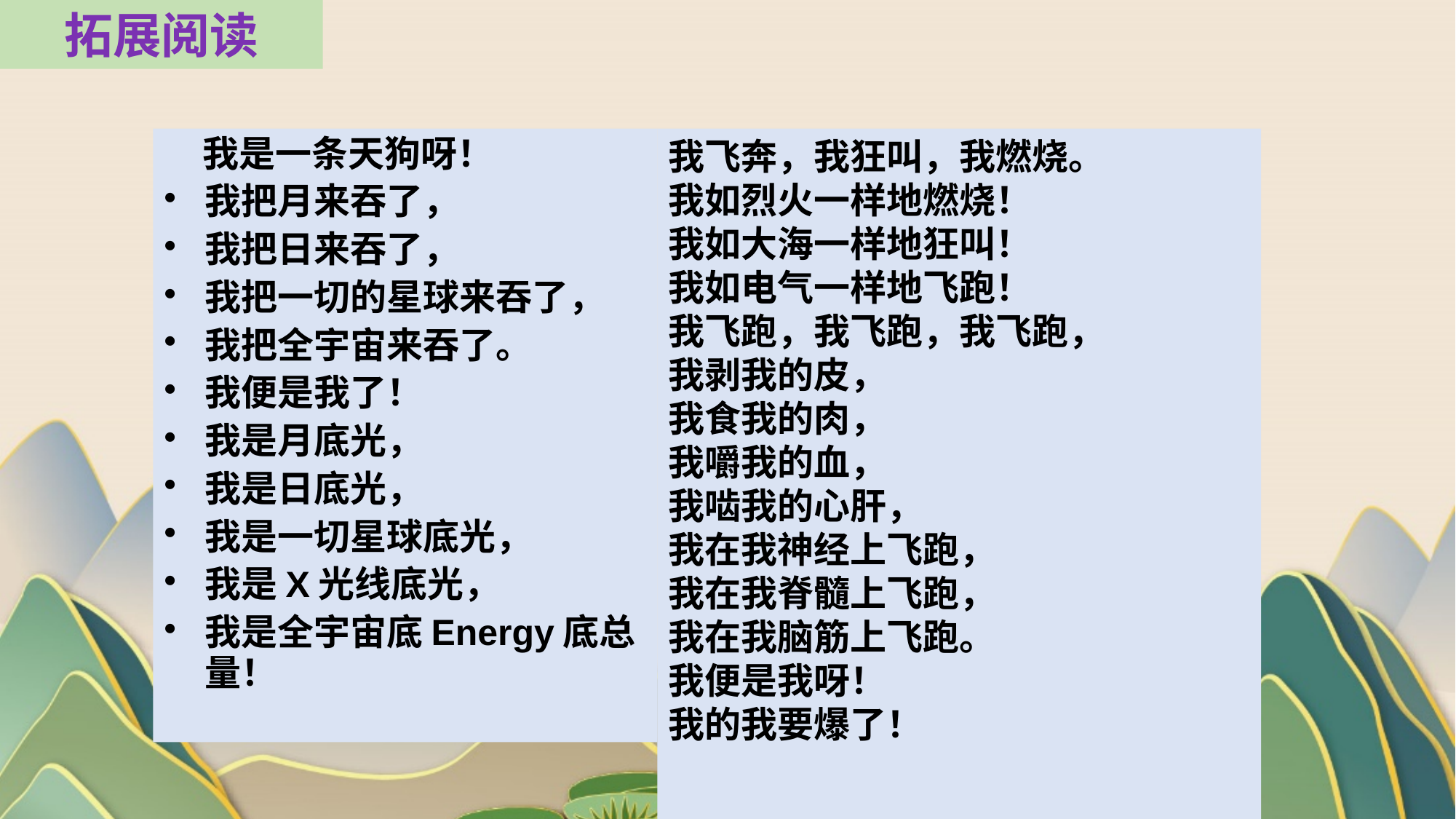

拓展阅读
   我是一条天狗呀！
我把月来吞了，
我把日来吞了，
我把一切的星球来吞了，
我把全宇宙来吞了。
我便是我了！
我是月底光，
我是日底光，
我是一切星球底光，
我是X光线底光，
我是全宇宙底Energy底总量！
我飞奔，我狂叫，我燃烧。
我如烈火一样地燃烧！
我如大海一样地狂叫！
我如电气一样地飞跑！
我飞跑，我飞跑，我飞跑，
我剥我的皮，
我食我的肉，
我嚼我的血，
我啮我的心肝，
我在我神经上飞跑，
我在我脊髓上飞跑，
我在我脑筋上飞跑。
我便是我呀！
我的我要爆了！